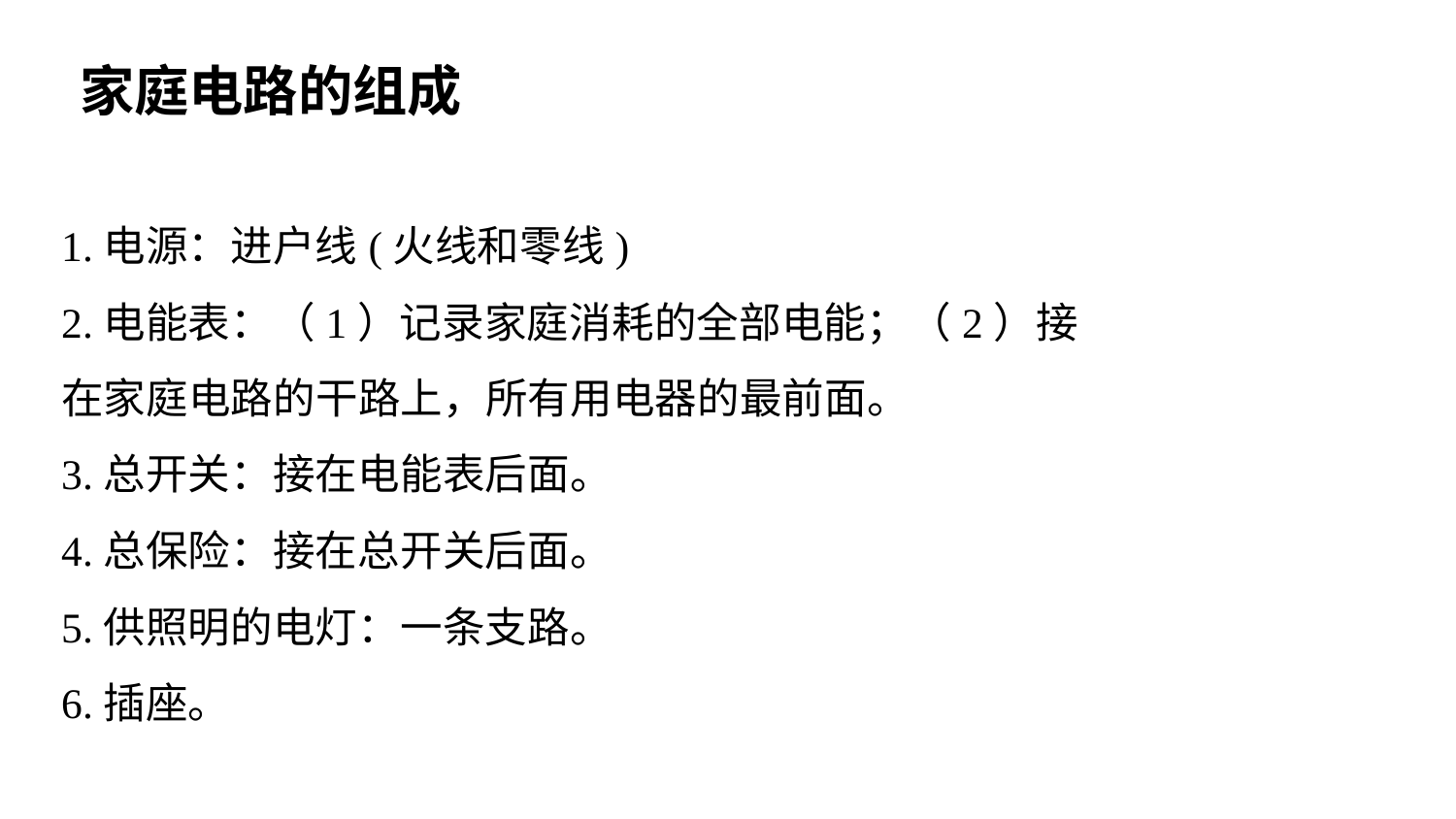

# 家庭电路的组成

1.电源：进户线(火线和零线)
2.电能表：（1）记录家庭消耗的全部电能；（2）接在家庭电路的干路上，所有用电器的最前面。
3.总开关：接在电能表后面。
4.总保险：接在总开关后面。
5.供照明的电灯：一条支路。
6.插座。